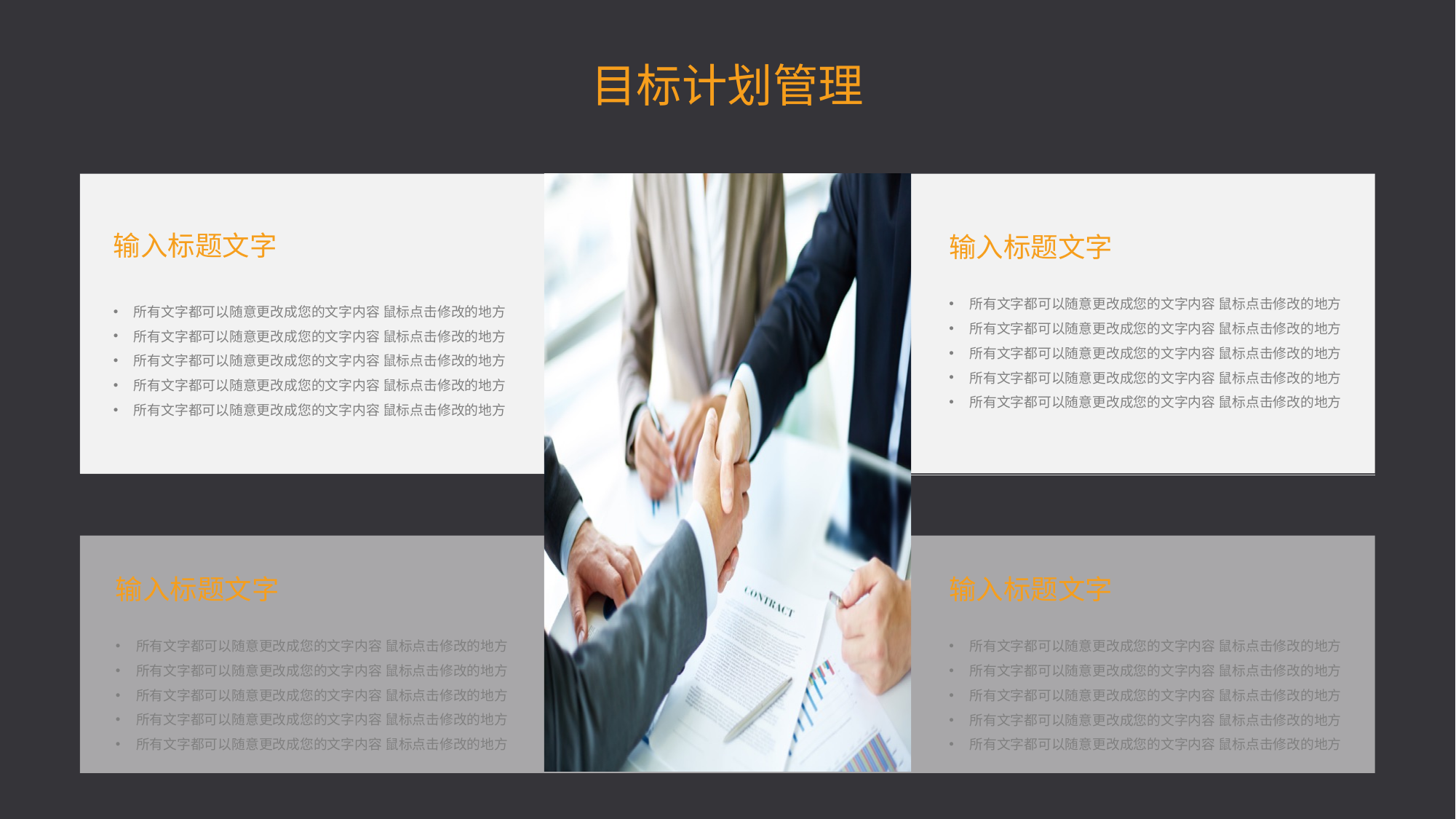

目标计划管理

输入标题文字
所有文字都可以随意更改成您的文字内容 鼠标点击修改的地方
所有文字都可以随意更改成您的文字内容 鼠标点击修改的地方
所有文字都可以随意更改成您的文字内容 鼠标点击修改的地方
所有文字都可以随意更改成您的文字内容 鼠标点击修改的地方
所有文字都可以随意更改成您的文字内容 鼠标点击修改的地方
输入标题文字
所有文字都可以随意更改成您的文字内容 鼠标点击修改的地方
所有文字都可以随意更改成您的文字内容 鼠标点击修改的地方
所有文字都可以随意更改成您的文字内容 鼠标点击修改的地方
所有文字都可以随意更改成您的文字内容 鼠标点击修改的地方
所有文字都可以随意更改成您的文字内容 鼠标点击修改的地方

输入标题文字
所有文字都可以随意更改成您的文字内容 鼠标点击修改的地方
所有文字都可以随意更改成您的文字内容 鼠标点击修改的地方
所有文字都可以随意更改成您的文字内容 鼠标点击修改的地方
所有文字都可以随意更改成您的文字内容 鼠标点击修改的地方
所有文字都可以随意更改成您的文字内容 鼠标点击修改的地方
输入标题文字
所有文字都可以随意更改成您的文字内容 鼠标点击修改的地方
所有文字都可以随意更改成您的文字内容 鼠标点击修改的地方
所有文字都可以随意更改成您的文字内容 鼠标点击修改的地方
所有文字都可以随意更改成您的文字内容 鼠标点击修改的地方
所有文字都可以随意更改成您的文字内容 鼠标点击修改的地方